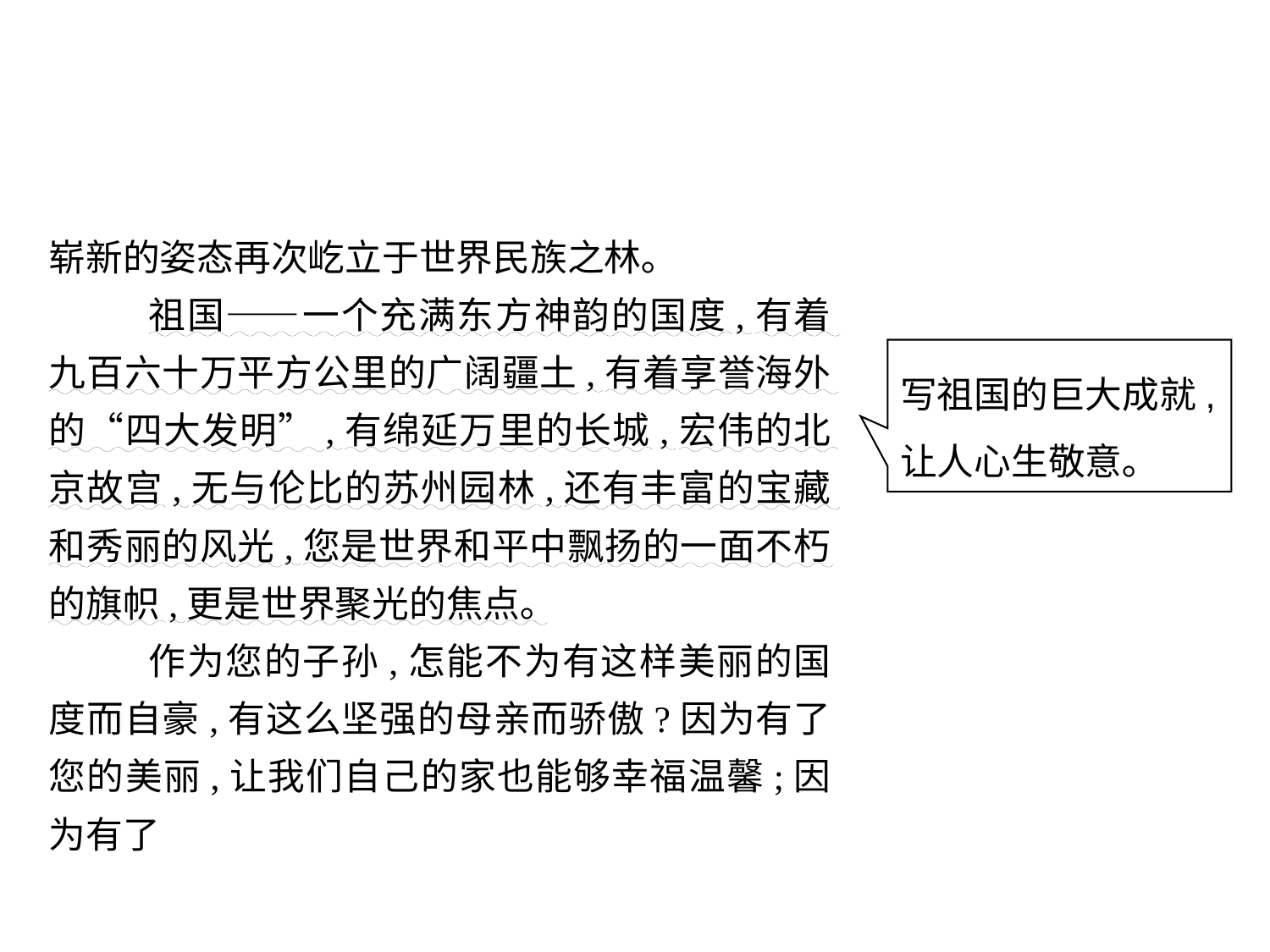

崭新的姿态再次屹立于世界民族之林｡
祖国——一个充满东方神韵的国度,有着九百六十万平方公里的广阔疆土,有着享誉海外的“四大发明”,有绵延万里的长城,宏伟的北京故宫,无与伦比的苏州园林,还有丰富的宝藏和秀丽的风光,您是世界和平中飘扬的一面不朽的旗帜,更是世界聚光的焦点｡
作为您的子孙,怎能不为有这样美丽的国度而自豪,有这么坚强的母亲而骄傲?因为有了您的美丽,让我们自己的家也能够幸福温馨;因为有了

写祖国的巨大成就,让人心生敬意｡